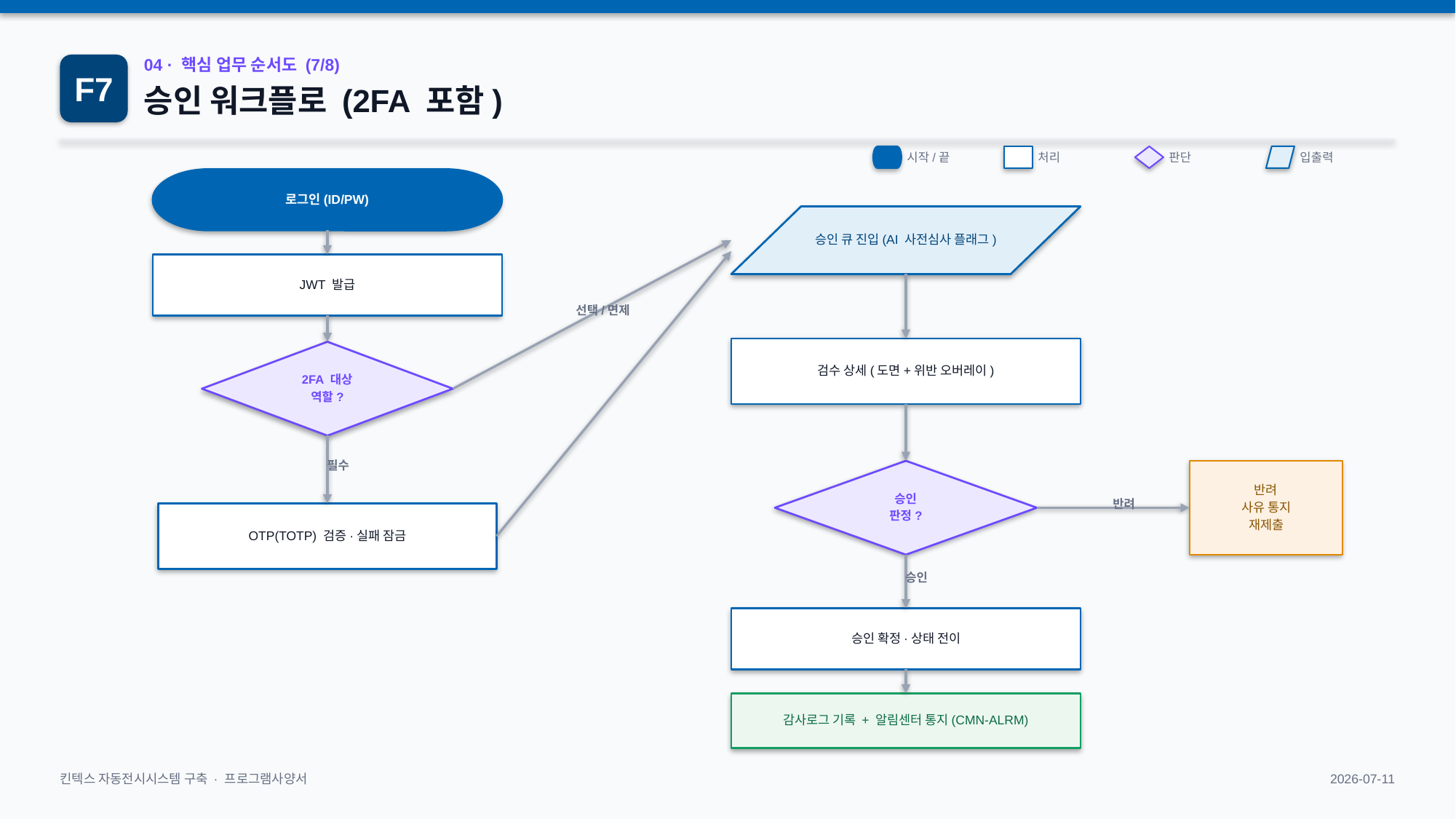

F7
04 · 핵심 업무 순서도 (7/8)
승인 워크플로 (2FA 포함)

시작/끝
처리
판단
입출력

로그인(ID/PW)

승인 큐 진입(AI 사전심사 플래그)

JWT 발급
선택/면제

검수 상세(도면+위반 오버레이)

2FA 대상
역할?
필수

승인
판정?

반려
사유 통지
재제출
반려

OTP(TOTP) 검증·실패 잠금
승인

승인 확정·상태 전이

감사로그 기록 + 알림센터 통지(CMN-ALRM)
킨텍스 자동전시시스템 구축 · 프로그램사양서
2026-07-11